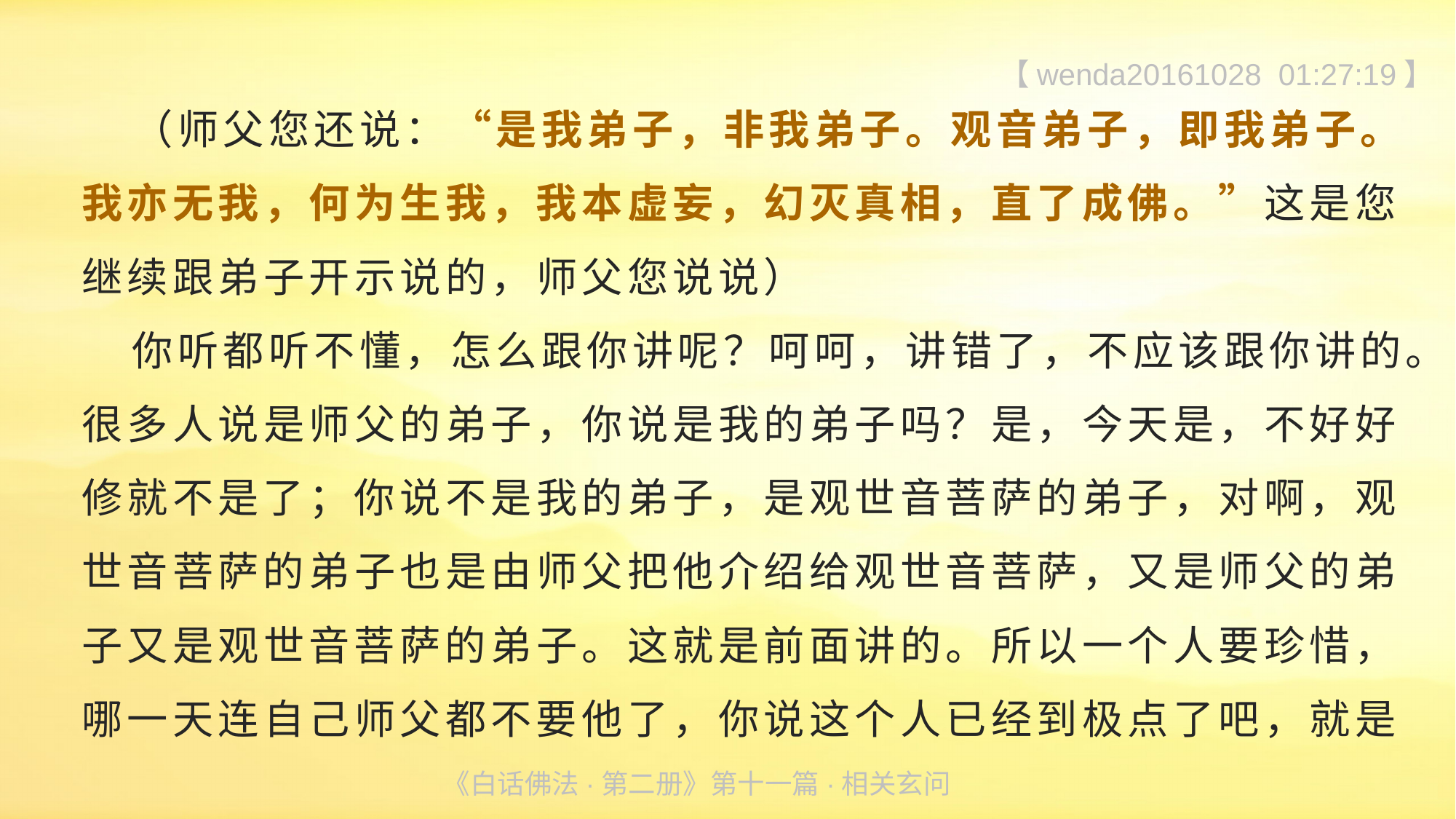

【wenda20161028  01:27:19】
   （师父您还说：“是我弟子，非我弟子。观音弟子，即我弟子。我亦无我，何为生我，我本虚妄，幻灭真相，直了成佛。”这是您继续跟弟子开示说的，师父您说说）
   你听都听不懂，怎么跟你讲呢？呵呵，讲错了，不应该跟你讲的。很多人说是师父的弟子，你说是我的弟子吗？是，今天是，不好好修就不是了；你说不是我的弟子，是观世音菩萨的弟子，对啊，观世音菩萨的弟子也是由师父把他介绍给观世音菩萨，又是师父的弟子又是观世音菩萨的弟子。这就是前面讲的。所以一个人要珍惜，哪一天连自己师父都不要他了，你说这个人已经到极点了吧，就是
《白话佛法·第二册》第十一篇·相关玄问